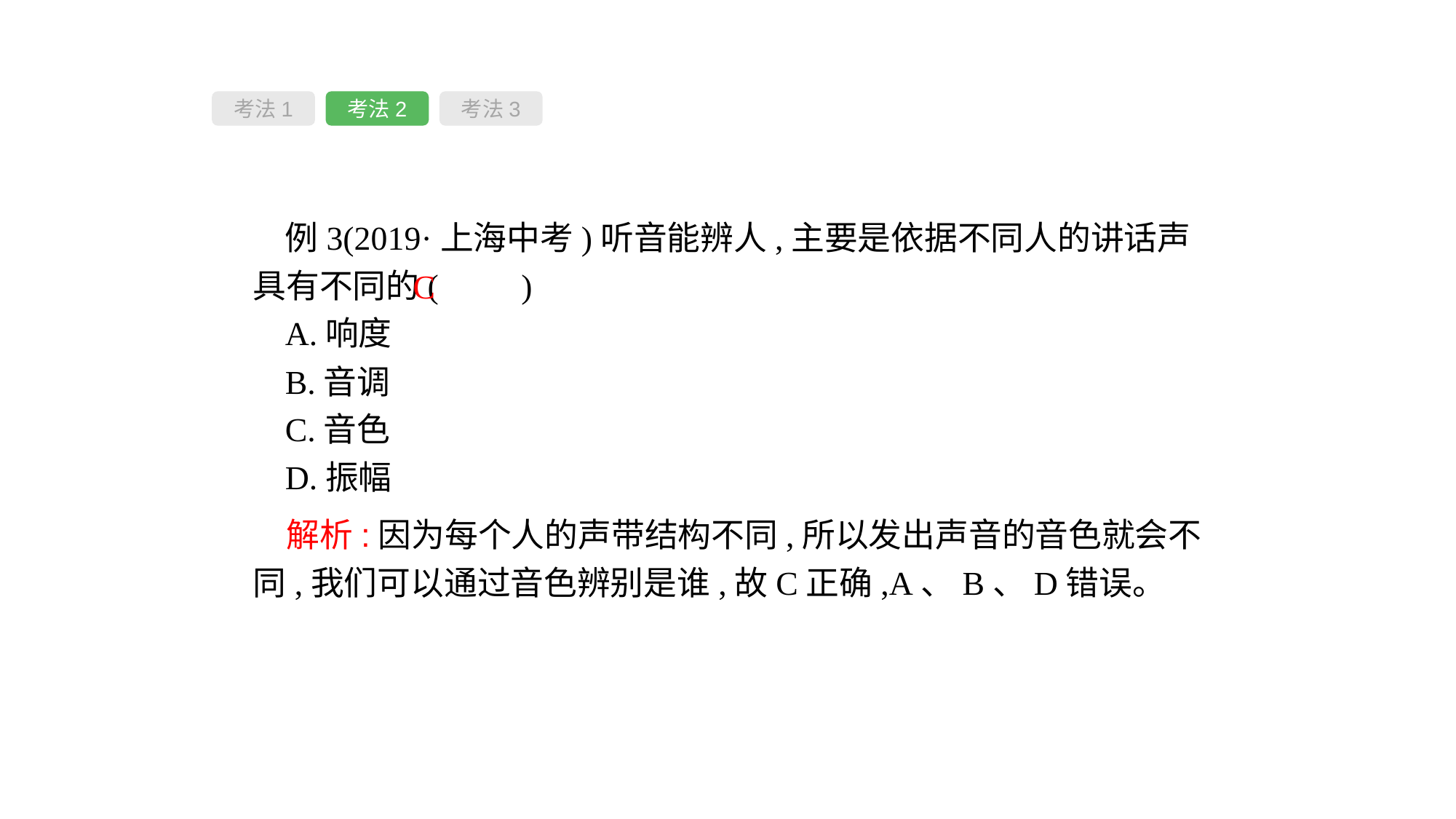

考法1
考法2
考法3
例3(2019·上海中考)听音能辨人,主要是依据不同人的讲话声具有不同的(　　)
A.响度
B.音调
C.音色
D.振幅
C
　解析:因为每个人的声带结构不同,所以发出声音的音色就会不同,我们可以通过音色辨别是谁,故C正确,A、B、D错误。